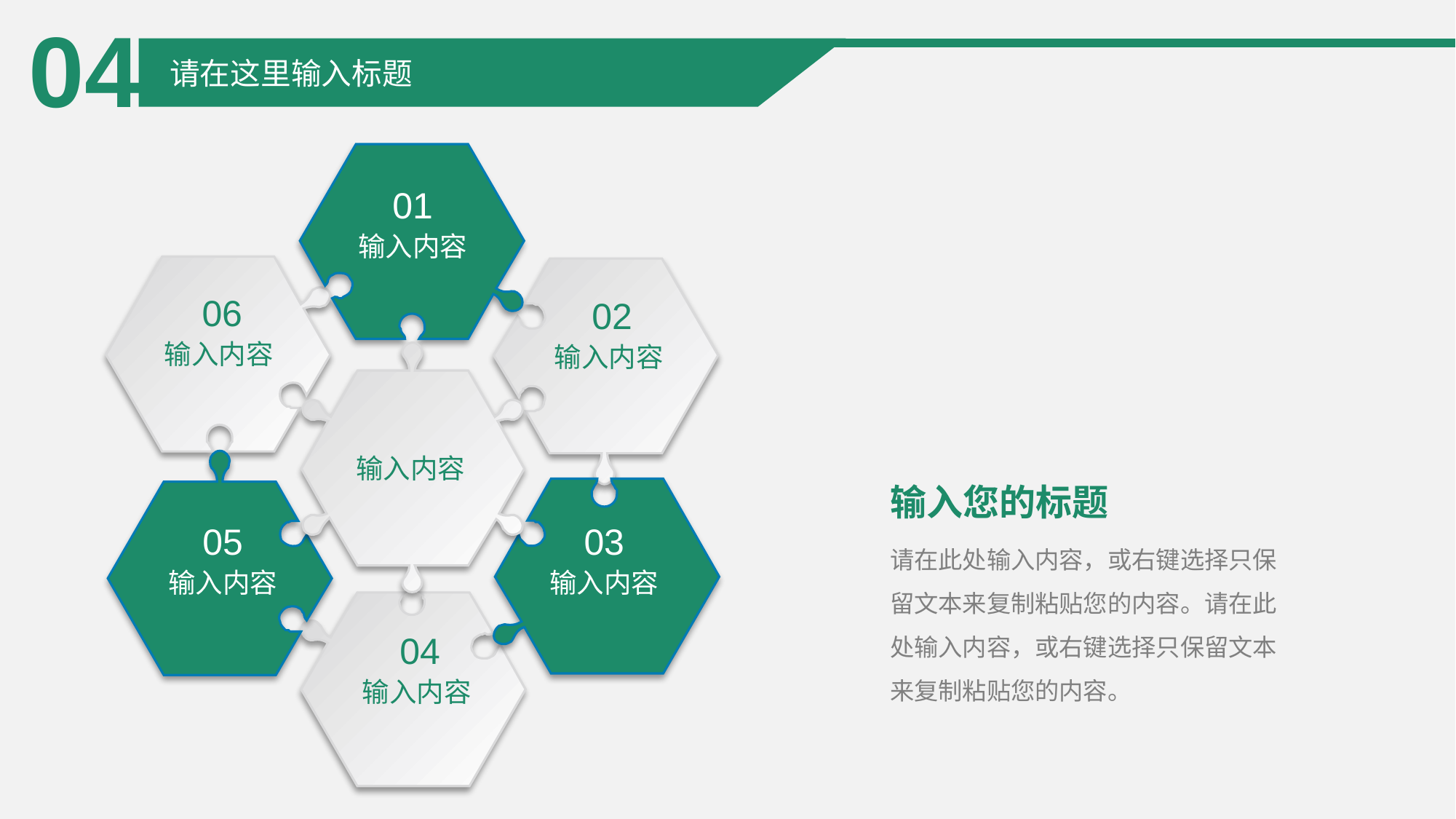

04
请在这里输入标题

01
输入内容

06
输入内容

02
输入内容

输入内容

05
输入内容
输入您的标题

03
输入内容
请在此处输入内容，或右键选择只保留文本来复制粘贴您的内容。请在此处输入内容，或右键选择只保留文本来复制粘贴您的内容。

04
输入内容